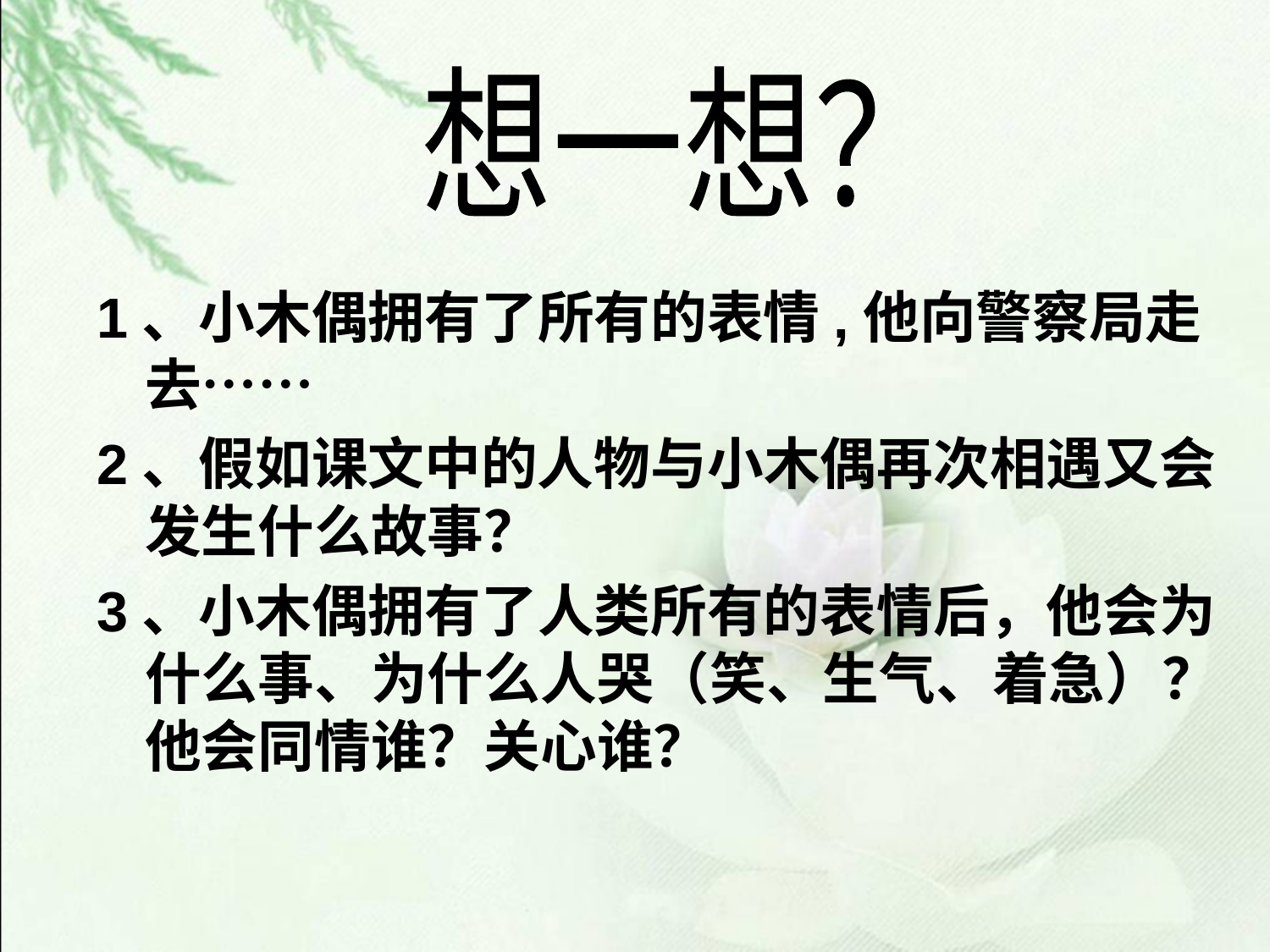

想一想？

1、小木偶拥有了所有的表情,他向警察局走去……
2、假如课文中的人物与小木偶再次相遇又会发生什么故事？
3、小木偶拥有了人类所有的表情后，他会为什么事、为什么人哭（笑、生气、着急）？他会同情谁？关心谁？